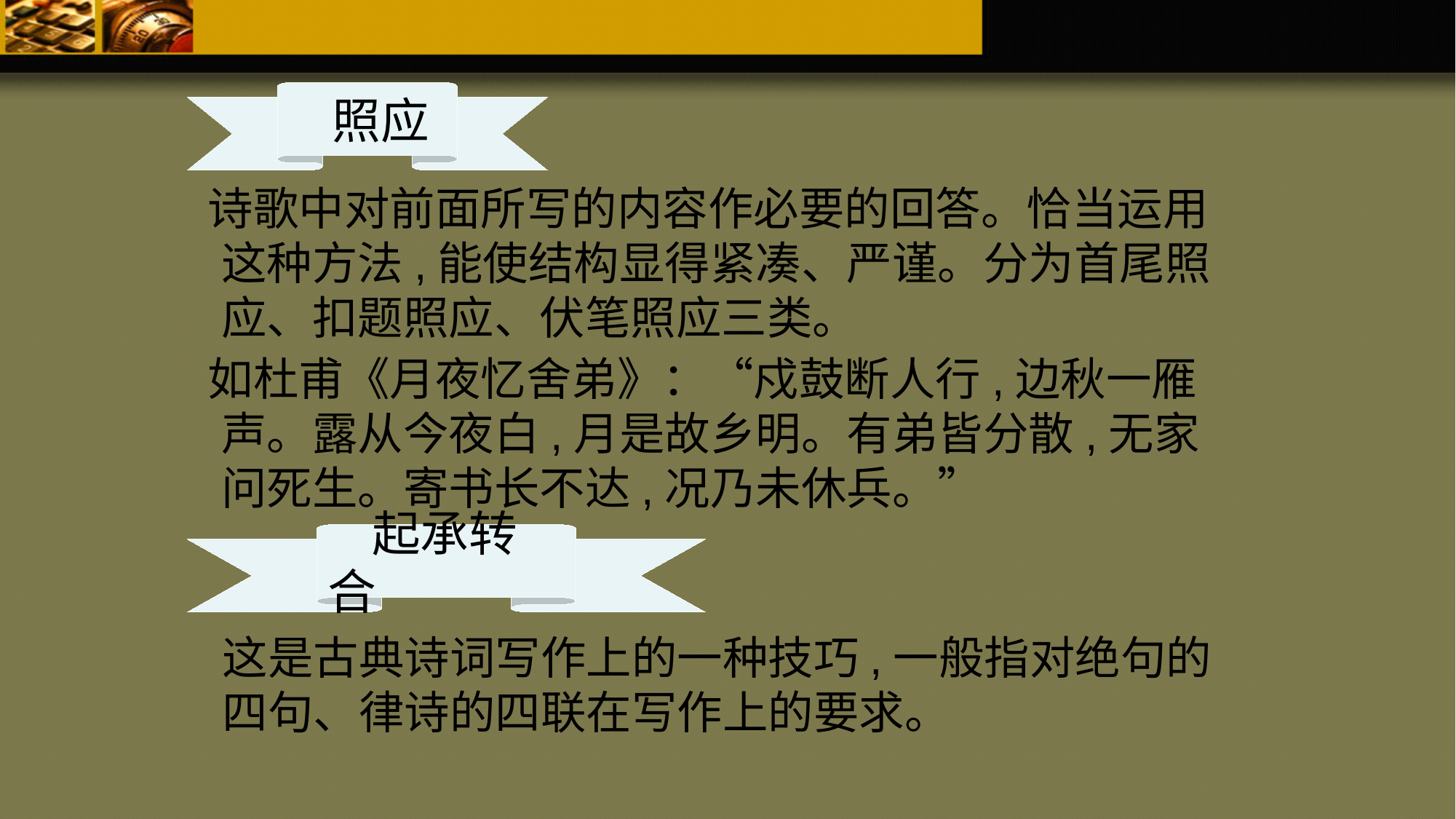

照应
诗歌中对前面所写的内容作必要的回答。恰当运用这种方法,能使结构显得紧凑、严谨。分为首尾照应、扣题照应、伏笔照应三类。
如杜甫《月夜忆舍弟》：“戍鼓断人行,边秋一雁声。露从今夜白,月是故乡明。有弟皆分散,无家问死生。寄书长不达,况乃未休兵。”
   起承转合
这是古典诗词写作上的一种技巧,一般指对绝句的四句、律诗的四联在写作上的要求。